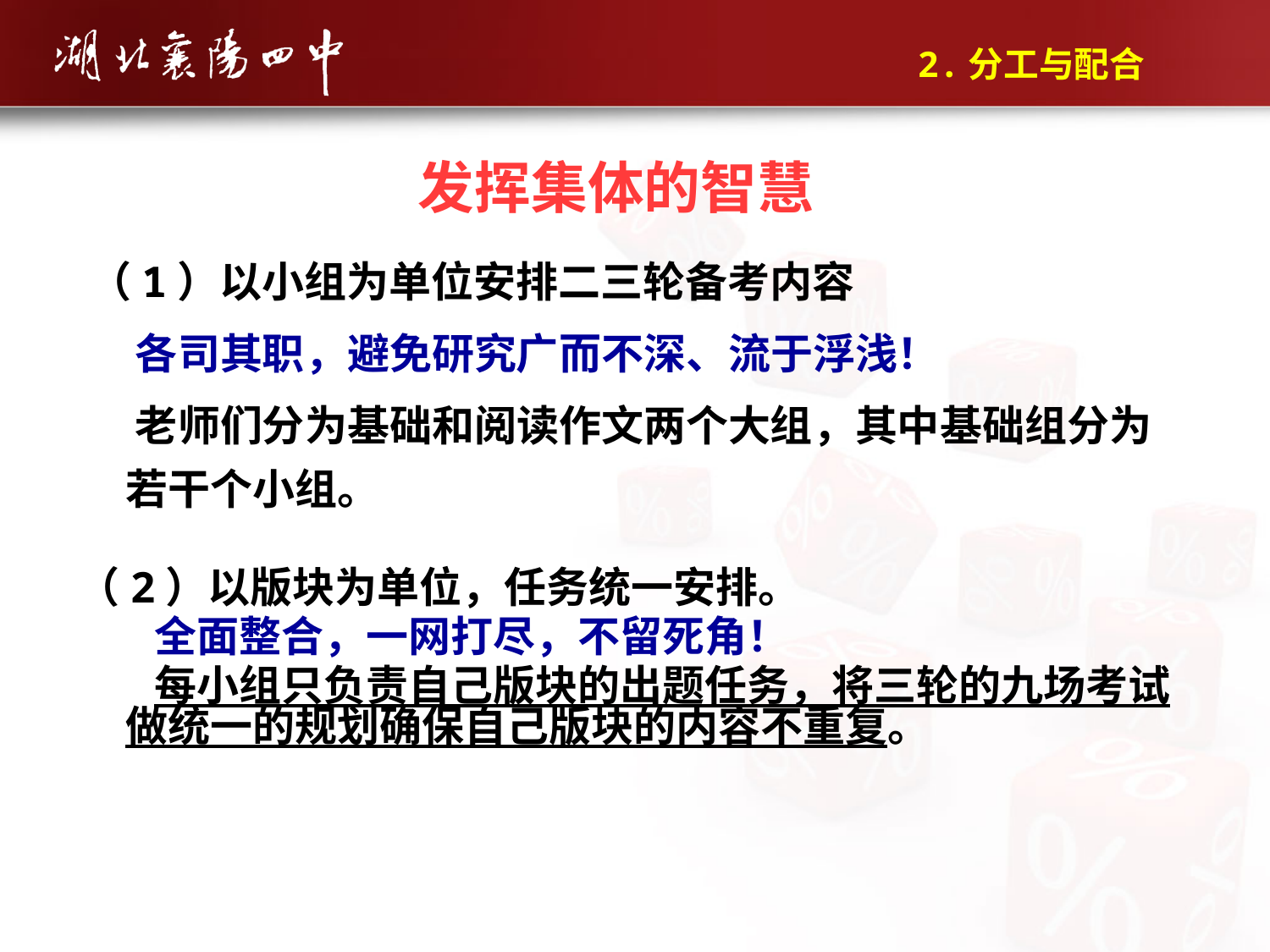

2.分工与配合

发挥集体的智慧
 （1）以小组为单位安排二三轮备考内容
     各司其职，避免研究广而不深、流于浮浅！
     老师们分为基础和阅读作文两个大组，其中基础组分为若干个小组。

（2）以版块为单位，任务统一安排。
       全面整合，一网打尽，不留死角！
       每小组只负责自己版块的出题任务，将三轮的九场考试做统一的规划确保自己版块的内容不重复。